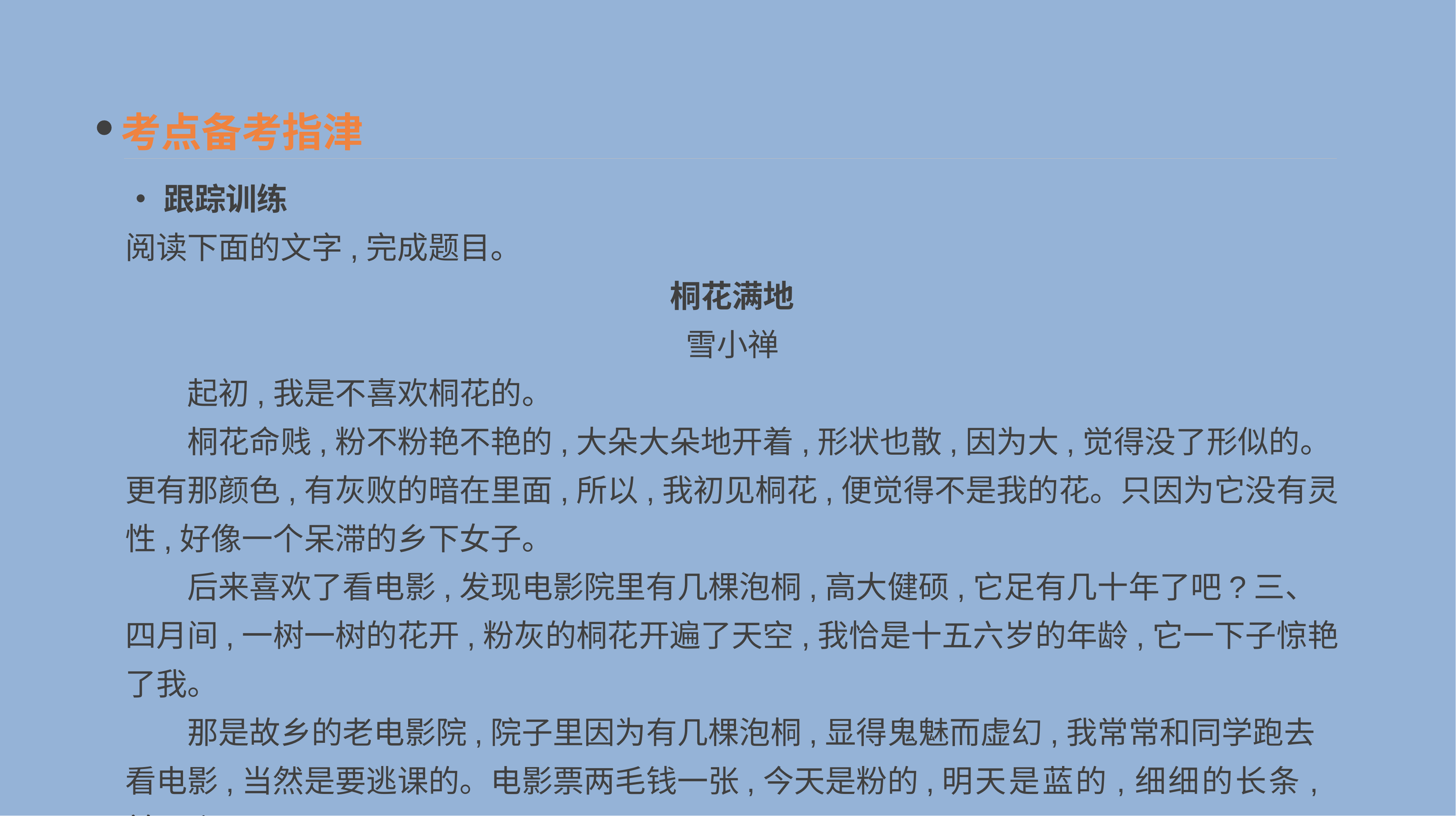

考点备考指津

•跟踪训练
阅读下面的文字,完成题目。
桐花满地
雪小禅
　　起初,我是不喜欢桐花的。
　　桐花命贱,粉不粉艳不艳的,大朵大朵地开着,形状也散,因为大,觉得没了形似的。更有那颜色,有灰败的暗在里面,所以,我初见桐花,便觉得不是我的花。只因为它没有灵性,好像一个呆滞的乡下女子。
　　后来喜欢了看电影,发现电影院里有几棵泡桐,高大健硕,它足有几十年了吧?三、四月间,一树一树的花开,粉灰的桐花开遍了天空,我恰是十五六岁的年龄,它一下子惊艳了我。
　　那是故乡的老电影院,院子里因为有几棵泡桐,显得鬼魅而虚幻,我常常和同学跑去看电影,当然是要逃课的。电影票两毛钱一张,今天是粉的,明天是蓝的,细细的长条,前面印了